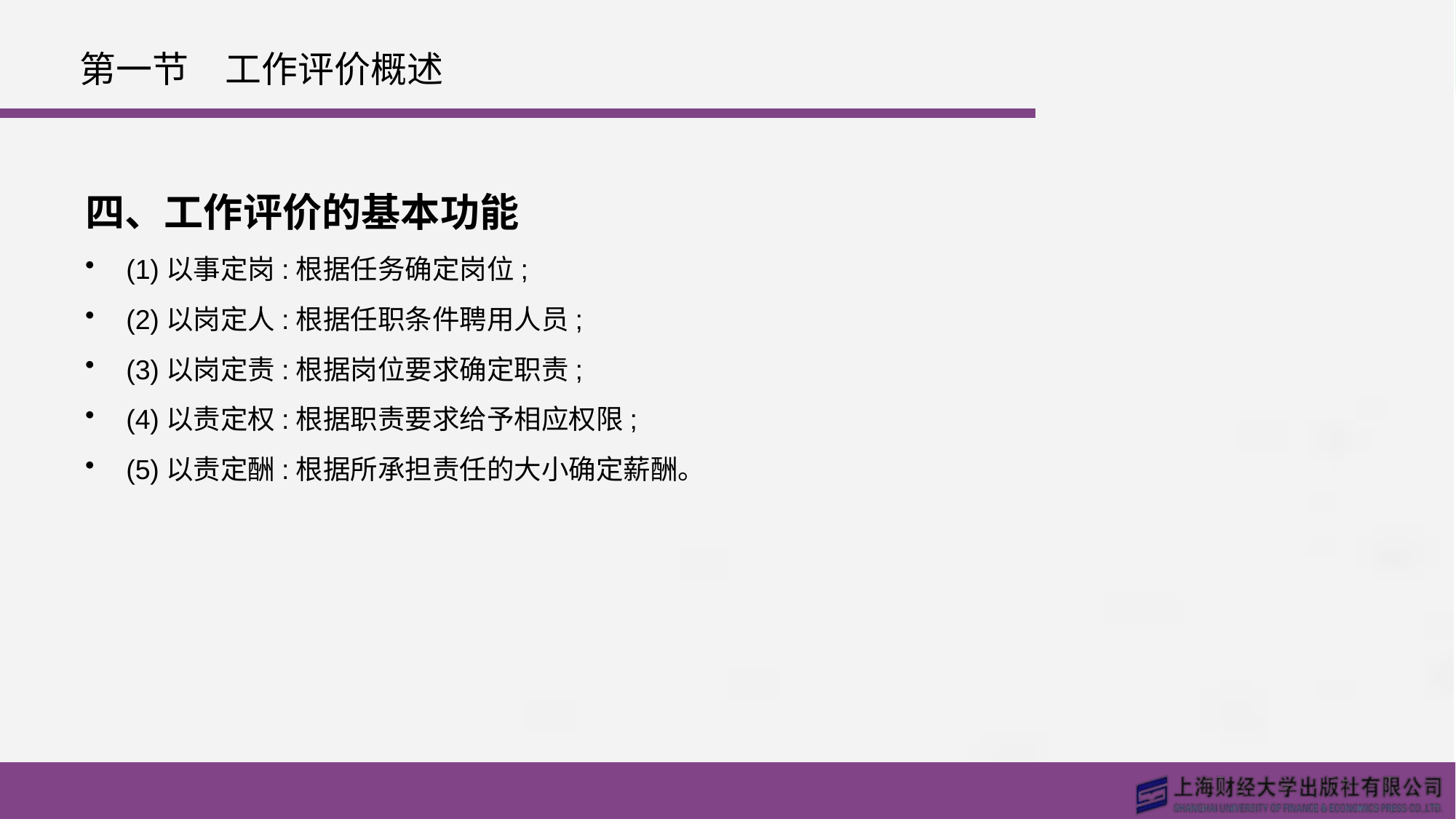

# 第一节　工作评价概述
四、工作评价的基本功能
(1)以事定岗:根据任务确定岗位;
(2)以岗定人:根据任职条件聘用人员;
(3)以岗定责:根据岗位要求确定职责;
(4)以责定权:根据职责要求给予相应权限;
(5)以责定酬:根据所承担责任的大小确定薪酬。